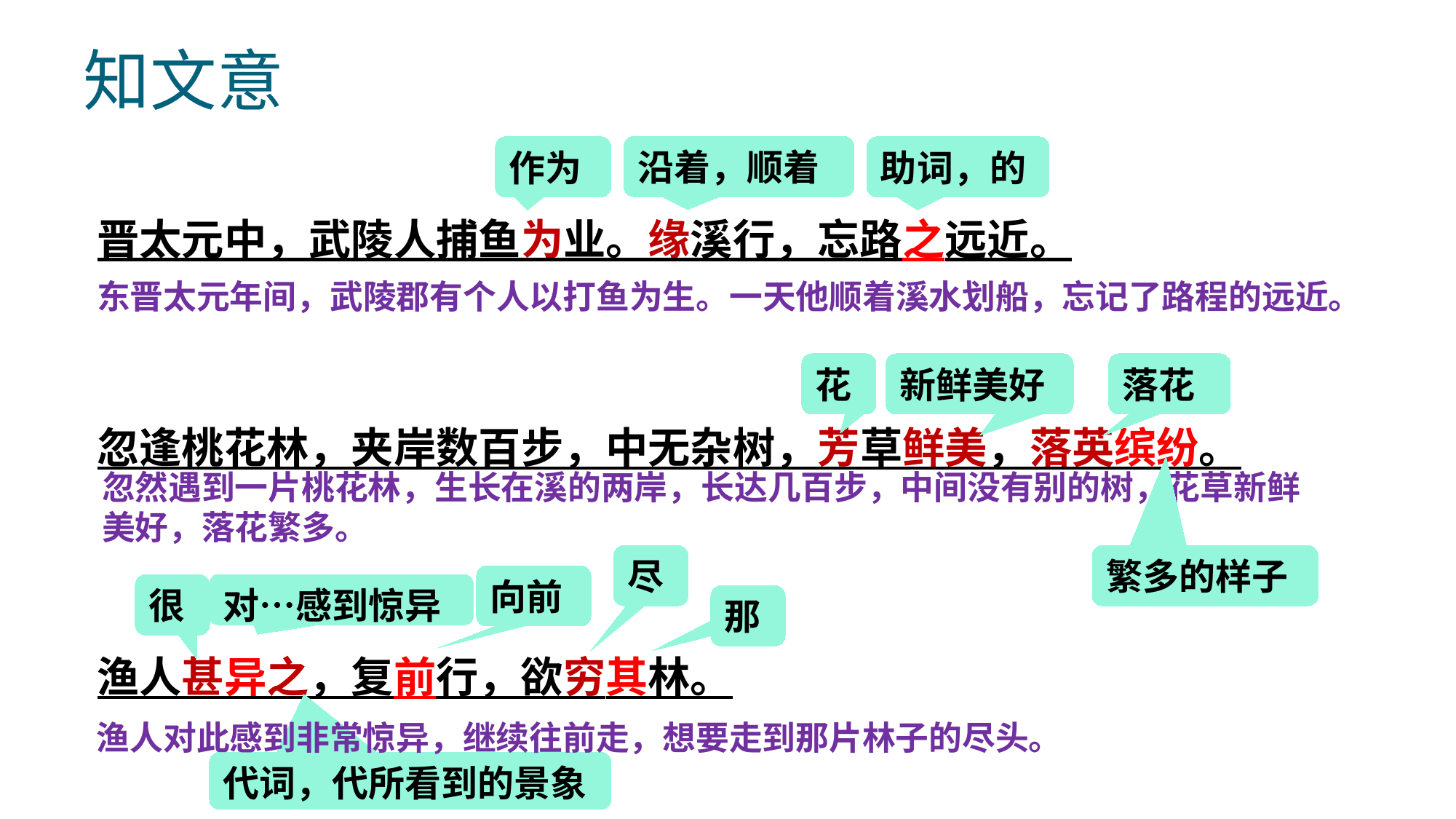

# 知文意
沿着，顺着
作为
助词，的
晋太元中，武陵人捕鱼为业。缘溪行，忘路之远近。

忽逢桃花林，夹岸数百步，中无杂树，芳草鲜美，落英缤纷。

渔人甚异之，复前行，欲穷其林。
东晋太元年间，武陵郡有个人以打鱼为生。一天他顺着溪水划船，忘记了路程的远近。
花
新鲜美好
落花
忽然遇到一片桃花林，生长在溪的两岸，长达几百步，中间没有别的树，花草新鲜美好，落花繁多。
尽
繁多的样子
向前
很
对…感到惊异
那
渔人对此感到非常惊异，继续往前走，想要走到那片林子的尽头。
代词，代所看到的景象